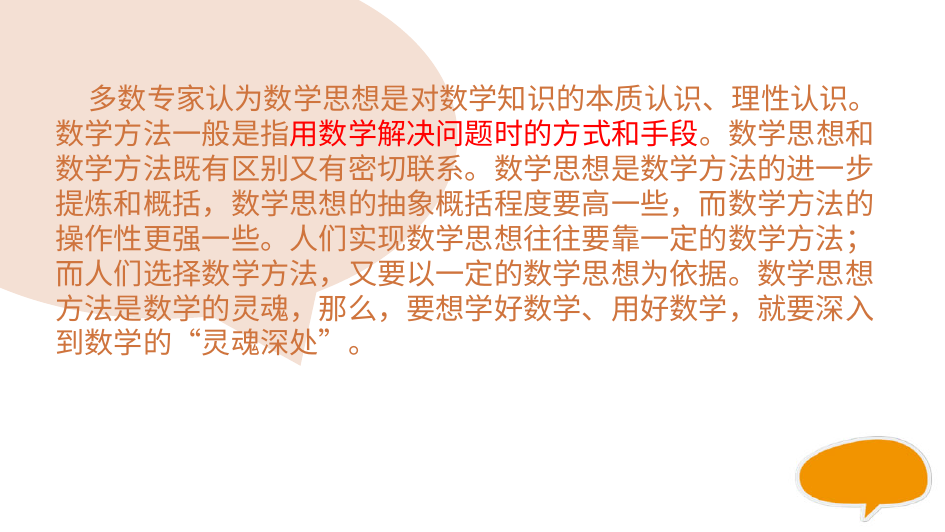

#

    多数专家认为数学思想是对数学知识的本质认识、理性认识。数学方法一般是指用数学解决问题时的方式和手段。数学思想和数学方法既有区别又有密切联系。数学思想是数学方法的进一步提炼和概括，数学思想的抽象概括程度要高一些，而数学方法的操作性更强一些。人们实现数学思想往往要靠一定的数学方法；而人们选择数学方法，又要以一定的数学思想为依据。数学思想方法是数学的灵魂，那么，要想学好数学、用好数学，就要深入到数学的“灵魂深处”。